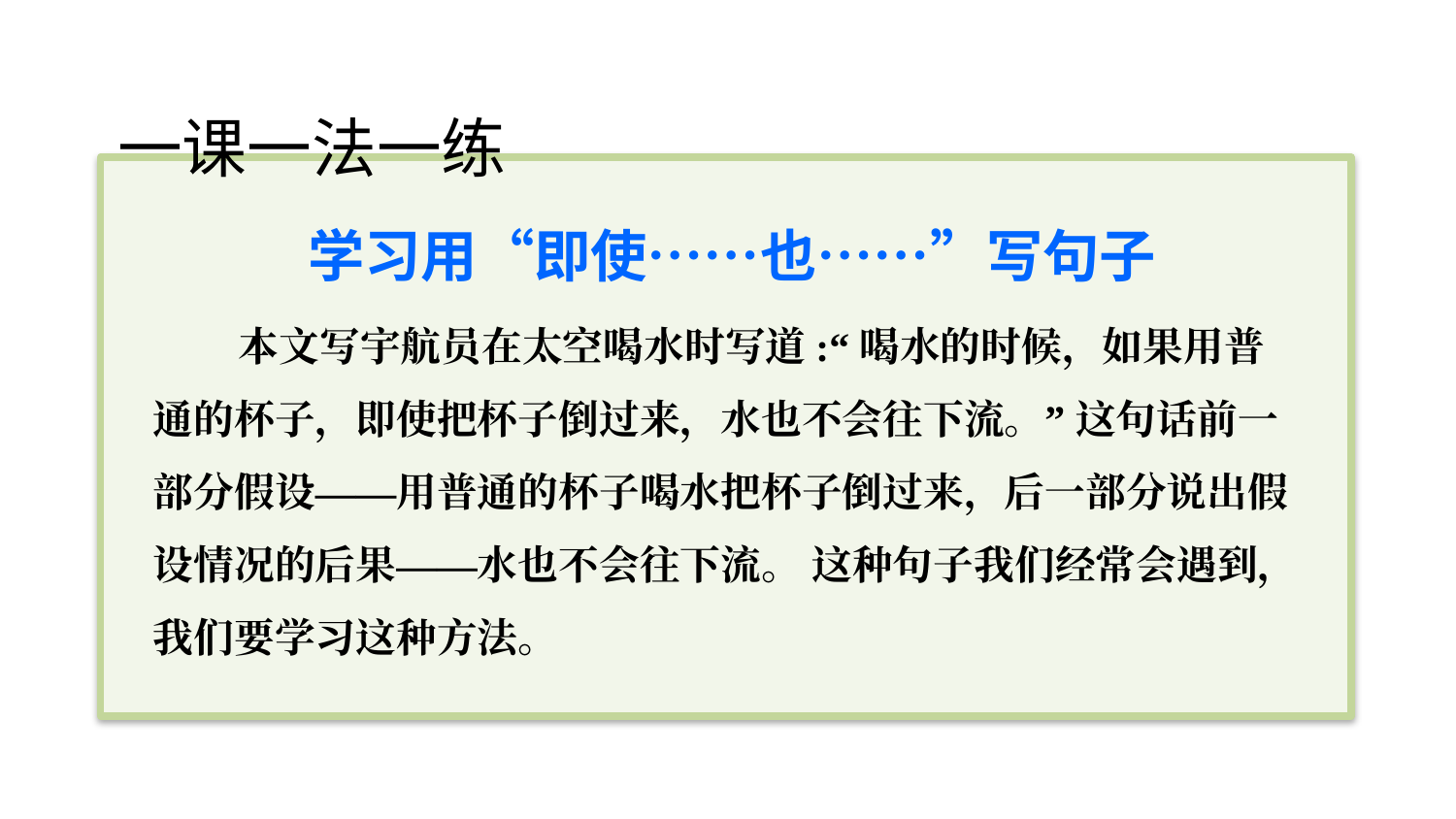

一课一法一练

学习用“即使……也……”写句子
本文写宇航员在太空喝水时写道:“喝水的时候，如果用普通的杯子，即使把杯子倒过来，水也不会往下流。” 这句话前一部分假设——用普通的杯子喝水把杯子倒过来，后一部分说出假设情况的后果——水也不会往下流。 这种句子我们经常会遇到，我们要学习这种方法。